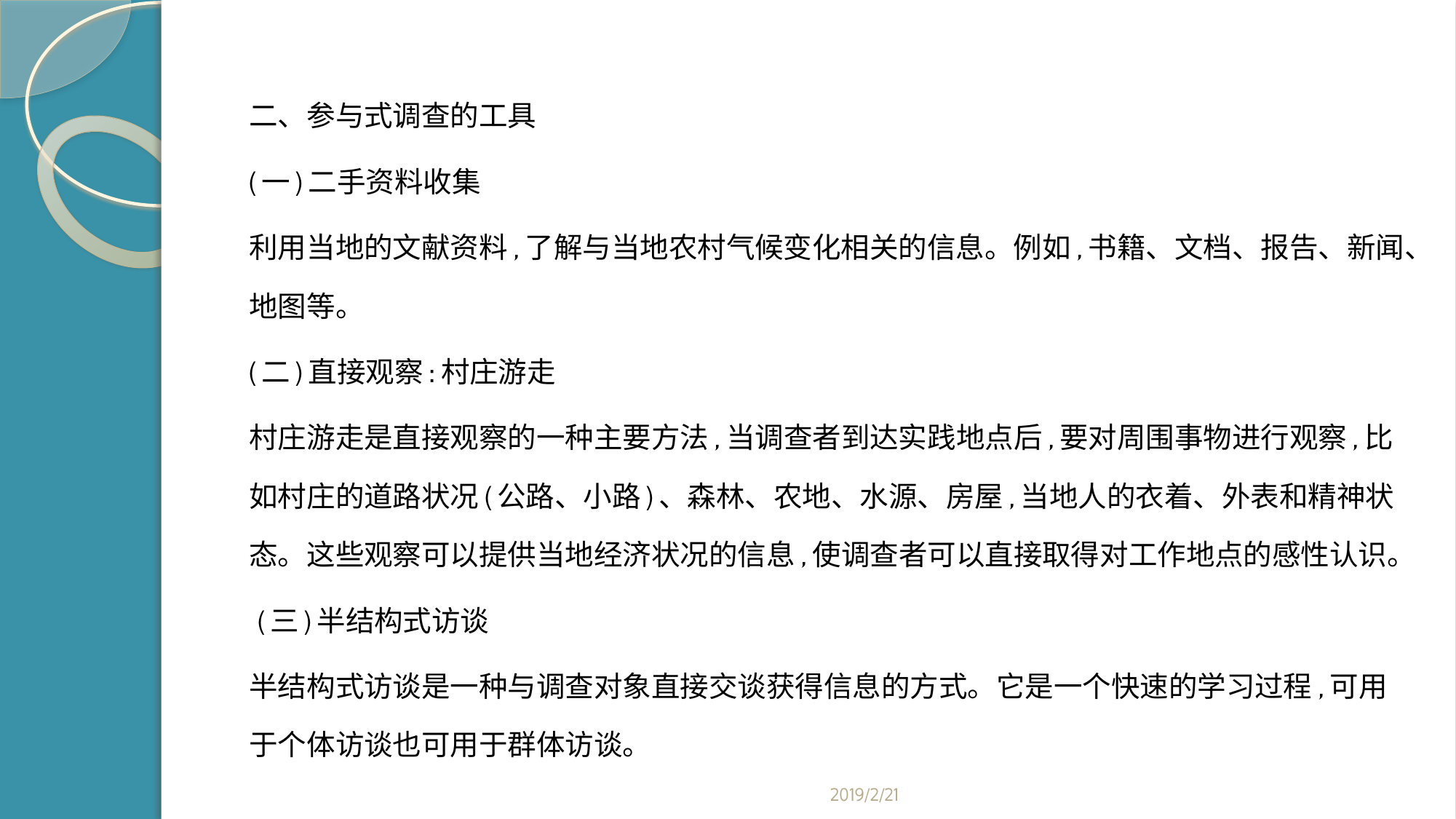

#
二、参与式调查的工具
(一)二手资料收集
利用当地的文献资料,了解与当地农村气候变化相关的信息。例如,书籍、文档、报告、新闻、地图等。
(二)直接观察:村庄游走
村庄游走是直接观察的一种主要方法,当调查者到达实践地点后,要对周围事物进行观察,比如村庄的道路状况(公路、小路)、森林、农地、水源、房屋,当地人的衣着、外表和精神状态。这些观察可以提供当地经济状况的信息,使调查者可以直接取得对工作地点的感性认识。
 (三)半结构式访谈
半结构式访谈是一种与调查对象直接交谈获得信息的方式。它是一个快速的学习过程,可用于个体访谈也可用于群体访谈。
2019/2/21